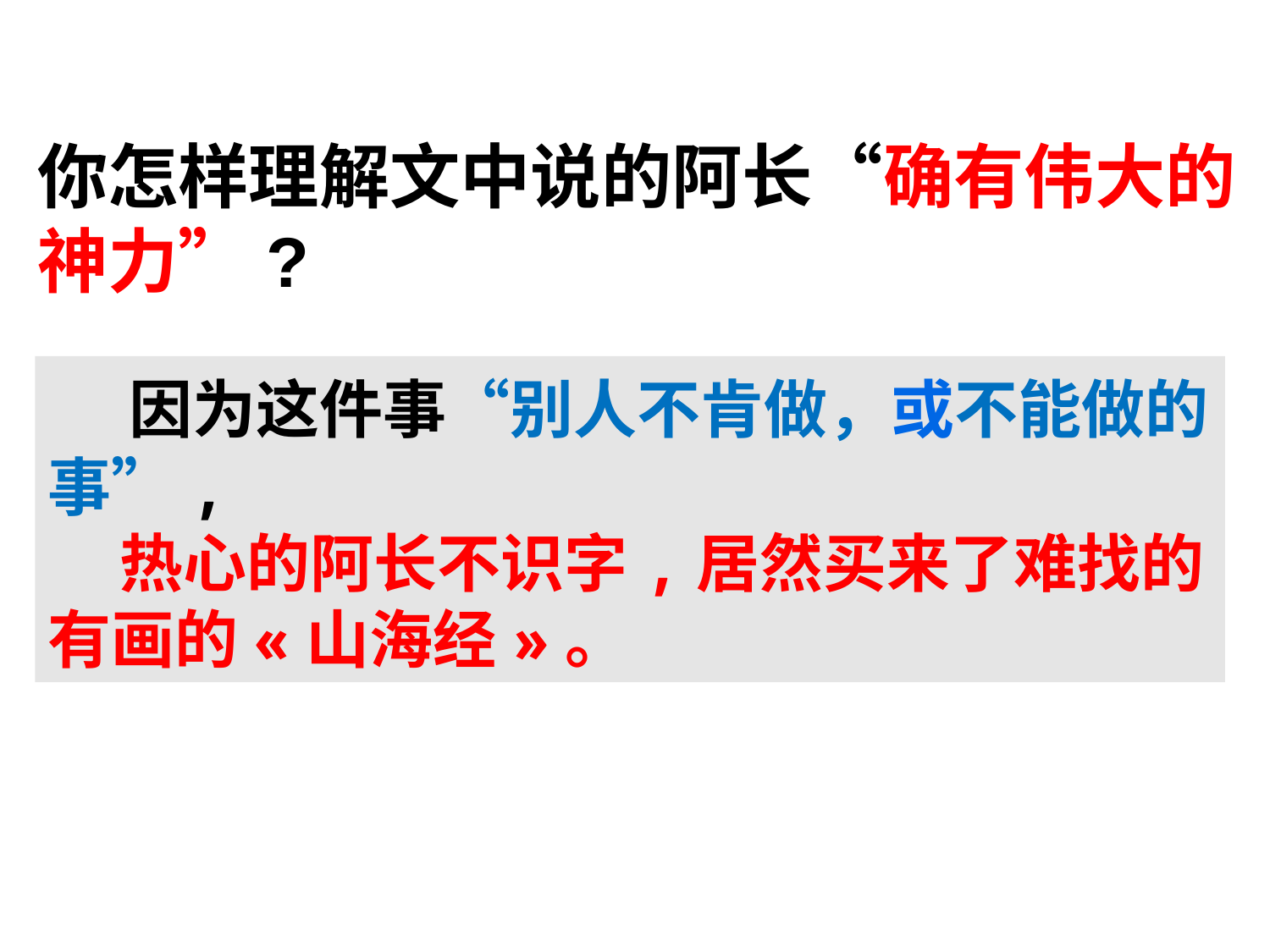

你怎样理解文中说的阿长“确有伟大的神力”?
    因为这件事“别人不肯做，或不能做的事”,
    热心的阿长不识字,居然买来了难找的有画的«山海经»。